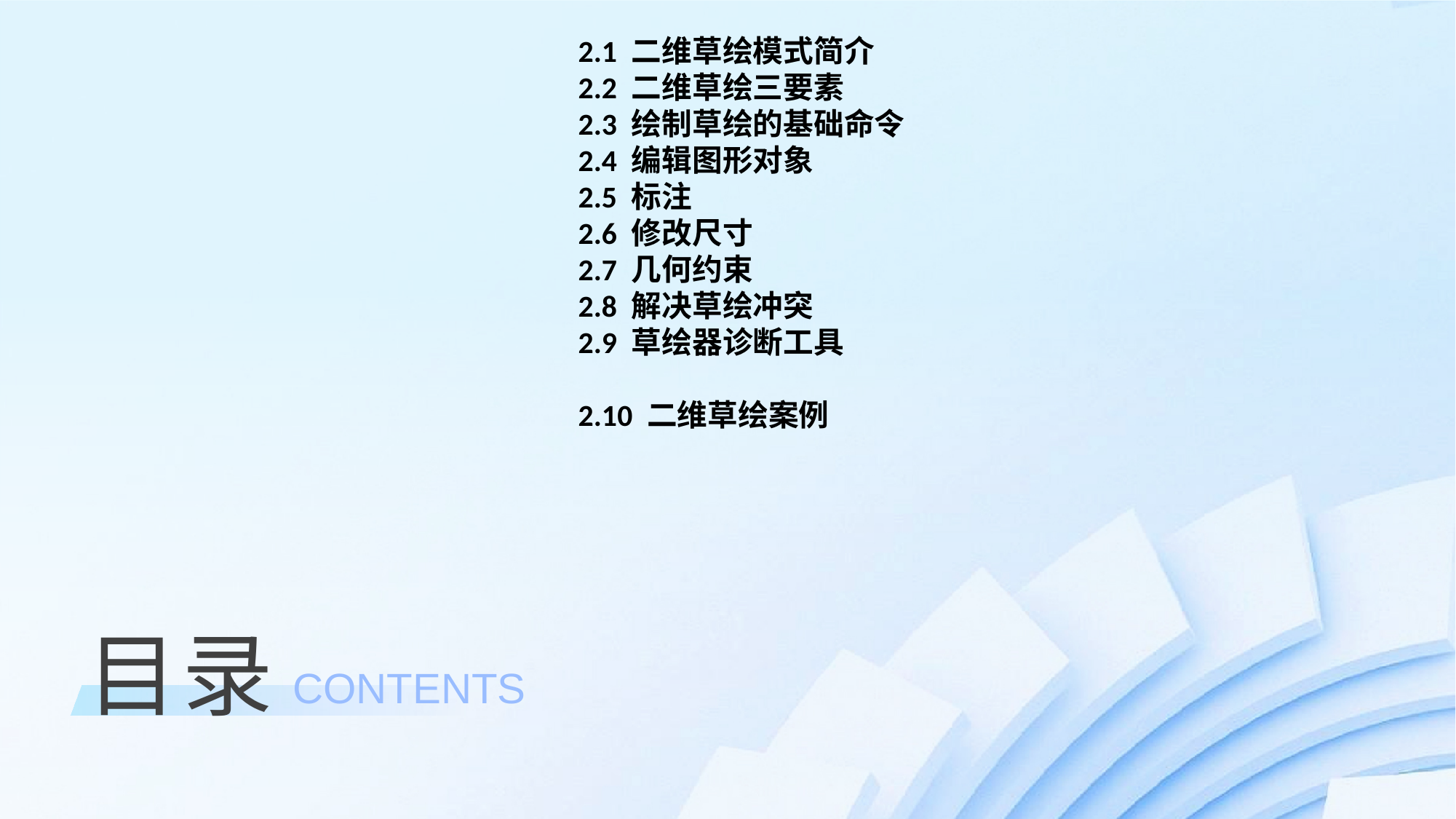

2.1 二维草绘模式简介2.2 二维草绘三要素2.3 绘制草绘的基础命令2.4 编辑图形对象2.5 标注2.6 修改尺寸2.7 几何约束2.8 解决草绘冲突2.9 草绘器诊断工具2.10 二维草绘案例
目录
CONTENTS